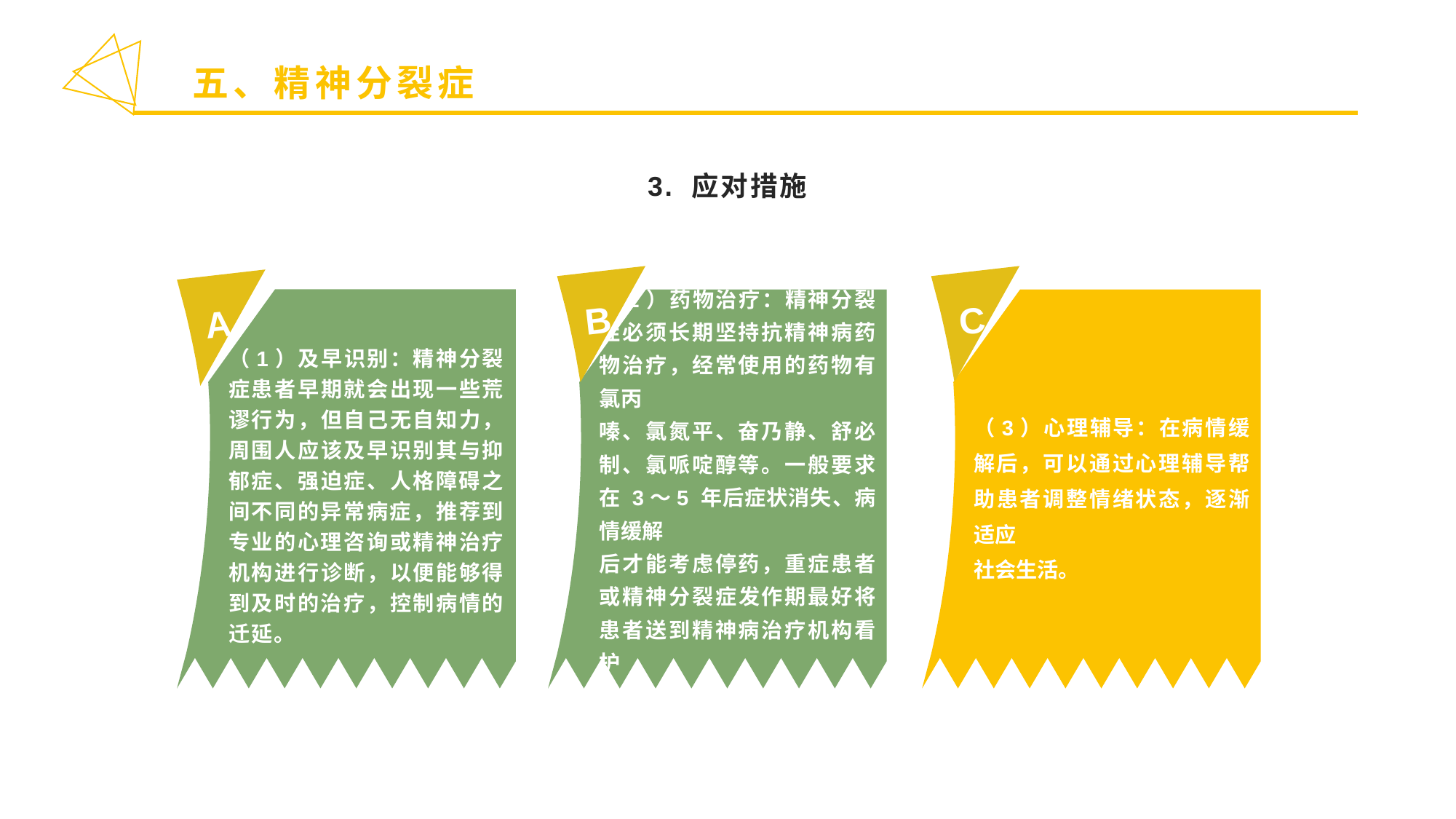

五、精神分裂症
3. 应对措施
B
（2）药物治疗：精神分裂症必须长期坚持抗精神病药物治疗，经常使用的药物有氯丙
嗪、氯氮平、奋乃静、舒必制、氯哌啶醇等。一般要求在 3～5 年后症状消失、病情缓解
后才能考虑停药，重症患者或精神分裂症发作期最好将患者送到精神病治疗机构看护
治疗。
C
（3）心理辅导：在病情缓解后，可以通过心理辅导帮助患者调整情绪状态，逐渐适应
社会生活。
A
（1）及早识别：精神分裂症患者早期就会出现一些荒谬行为，但自己无自知力，周围人应该及早识别其与抑郁症、强迫症、人格障碍之间不同的异常病症，推荐到专业的心理咨询或精神治疗机构进行诊断，以便能够得到及时的治疗，控制病情的迁延。